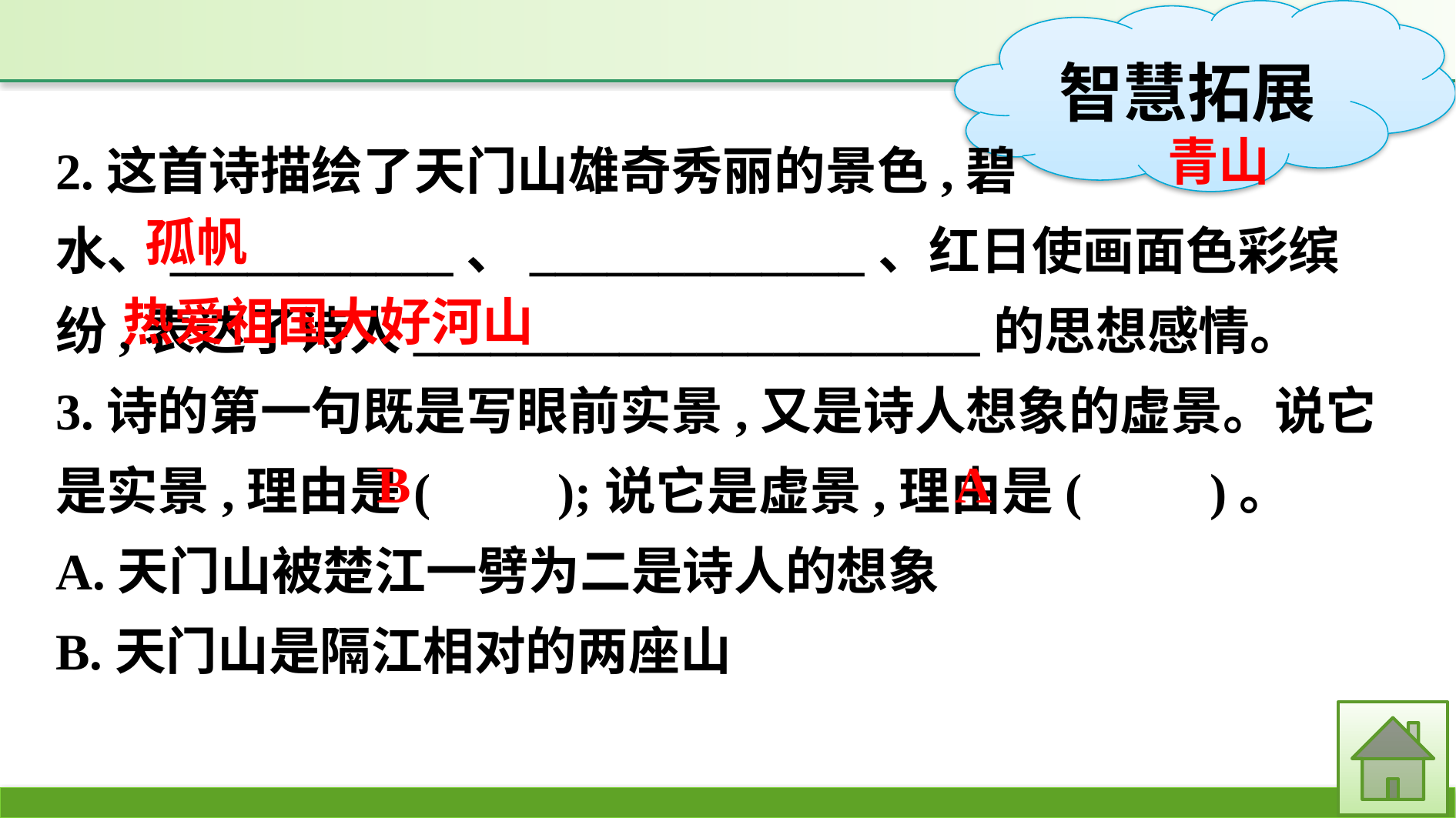

2.这首诗描绘了天门山雄奇秀丽的景色,碧水、___________、_____________、红日使画面色彩缤纷,表达了诗人______________________的思想感情。
3.诗的第一句既是写眼前实景,又是诗人想象的虚景。说它是实景,理由是(　　);说它是虚景,理由是(　　)。
A.天门山被楚江一劈为二是诗人的想象
B.天门山是隔江相对的两座山
青山
孤帆
热爱祖国大好河山
B
A